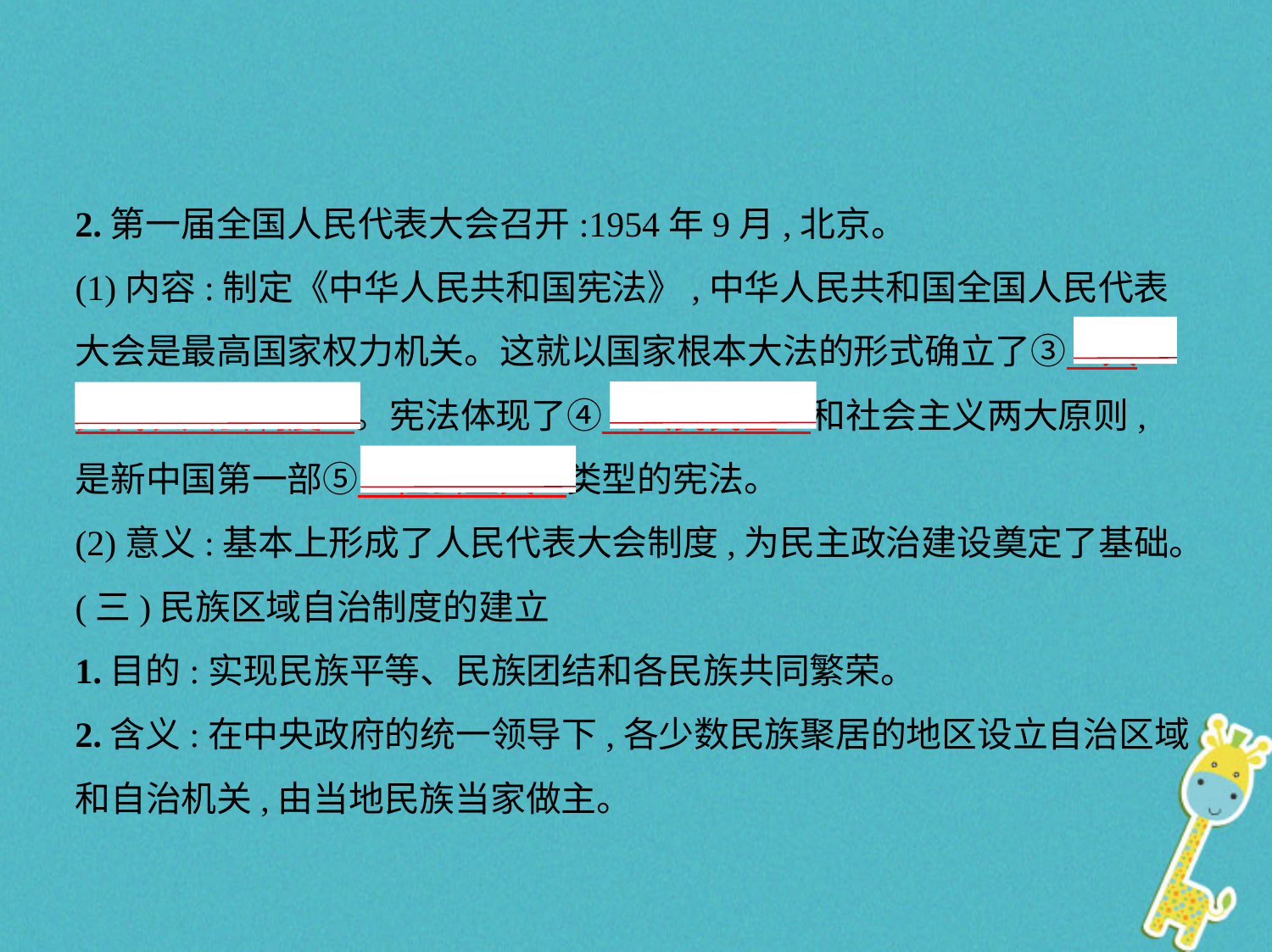

2.第一届全国人民代表大会召开:1954年9月,北京。
(1)内容:制定《中华人民共和国宪法》,中华人民共和国全国人民代表
大会是最高国家权力机关。这就以国家根本大法的形式确立了③　人
民代表大会制度    。宪法体现了④　人民民主    和社会主义两大原则,
是新中国第一部⑤　社会主义    类型的宪法。
(2)意义:基本上形成了人民代表大会制度,为民主政治建设奠定了基础。
(三)民族区域自治制度的建立
1.目的:实现民族平等、民族团结和各民族共同繁荣。
2.含义:在中央政府的统一领导下,各少数民族聚居的地区设立自治区域
和自治机关,由当地民族当家做主。